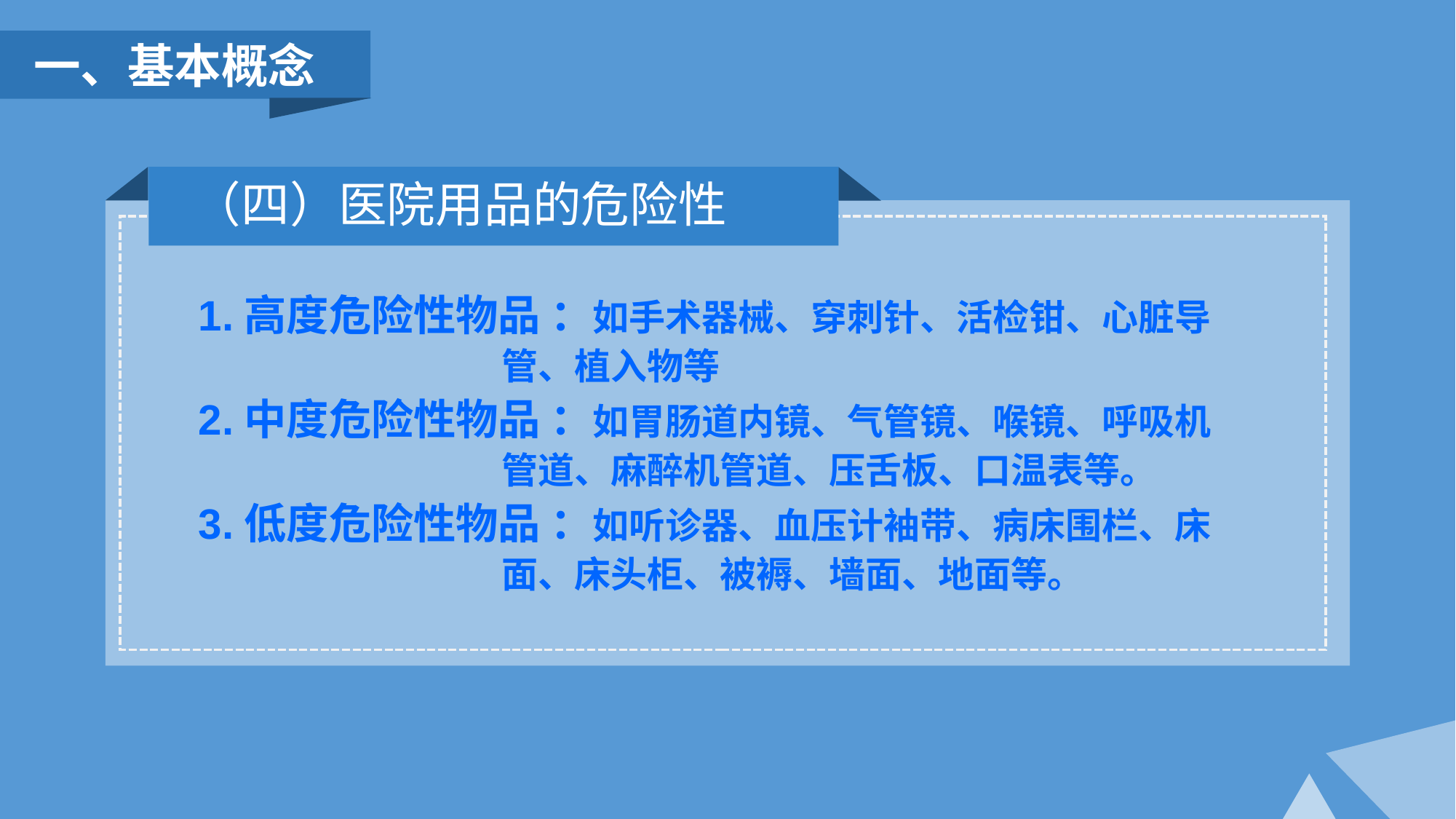

一、基本概念

（四）医院用品的危险性

1.高度危险性物品 ：如手术器械、穿刺针、活检钳、心脏导
                                    管、植入物等
2.中度危险性物品 ：如胃肠道内镜、气管镜、喉镜、呼吸机
                                    管道、麻醉机管道、压舌板、口温表等。
3.低度危险性物品 ：如听诊器、血压计袖带、病床围栏、床
                                    面、床头柜、被褥、墙面、地面等。